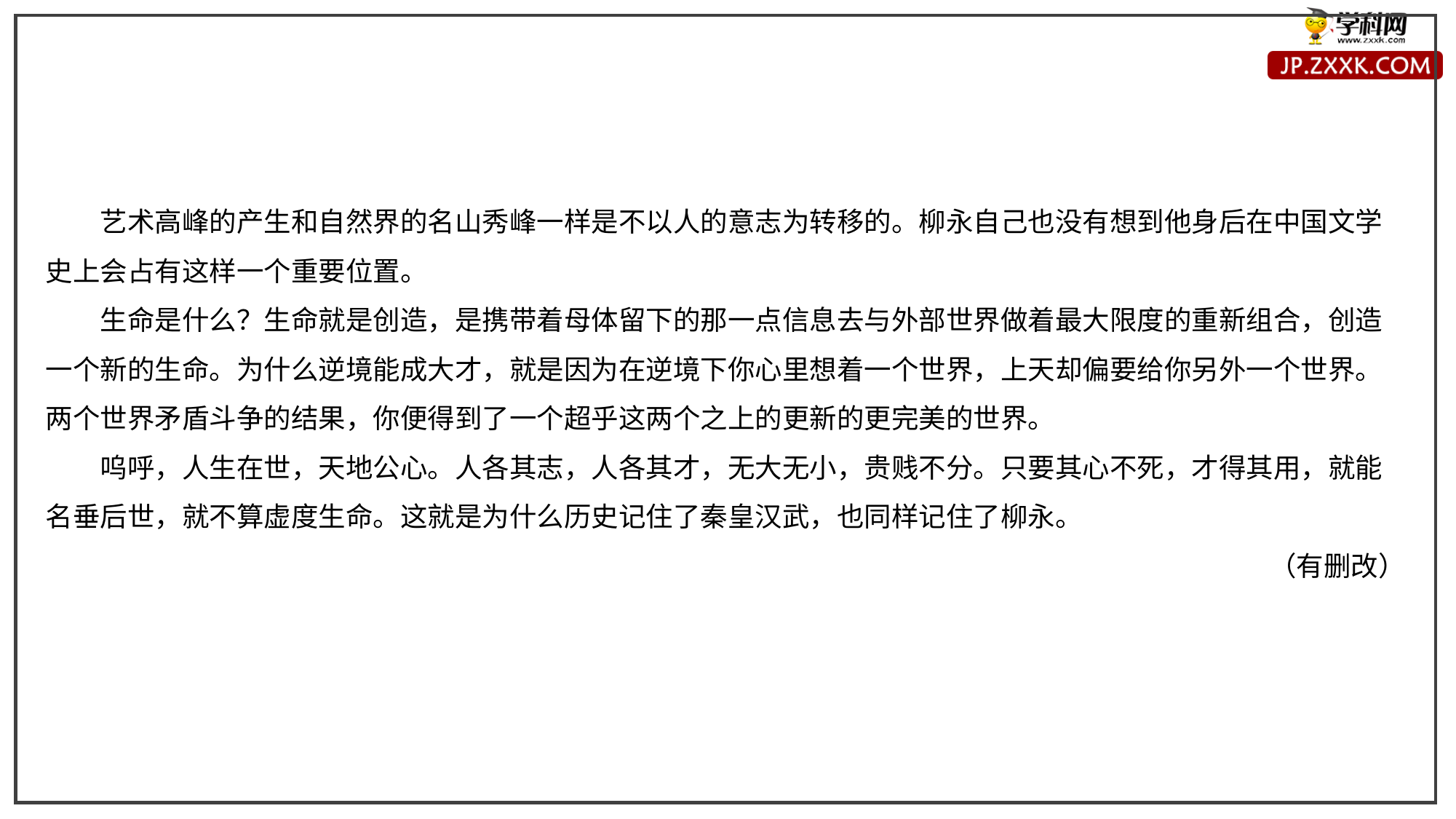

艺术高峰的产生和自然界的名山秀峰一样是不以人的意志为转移的。柳永自己也没有想到他身后在中国文学史上会占有这样一个重要位置。
生命是什么？生命就是创造，是携带着母体留下的那一点信息去与外部世界做着最大限度的重新组合，创造一个新的生命。为什么逆境能成大才，就是因为在逆境下你心里想着一个世界，上天却偏要给你另外一个世界。两个世界矛盾斗争的结果，你便得到了一个超乎这两个之上的更新的更完美的世界。
呜呼，人生在世，天地公心。人各其志，人各其才，无大无小，贵贱不分。只要其心不死，才得其用，就能名垂后世，就不算虚度生命。这就是为什么历史记住了秦皇汉武，也同样记住了柳永。
（有删改）